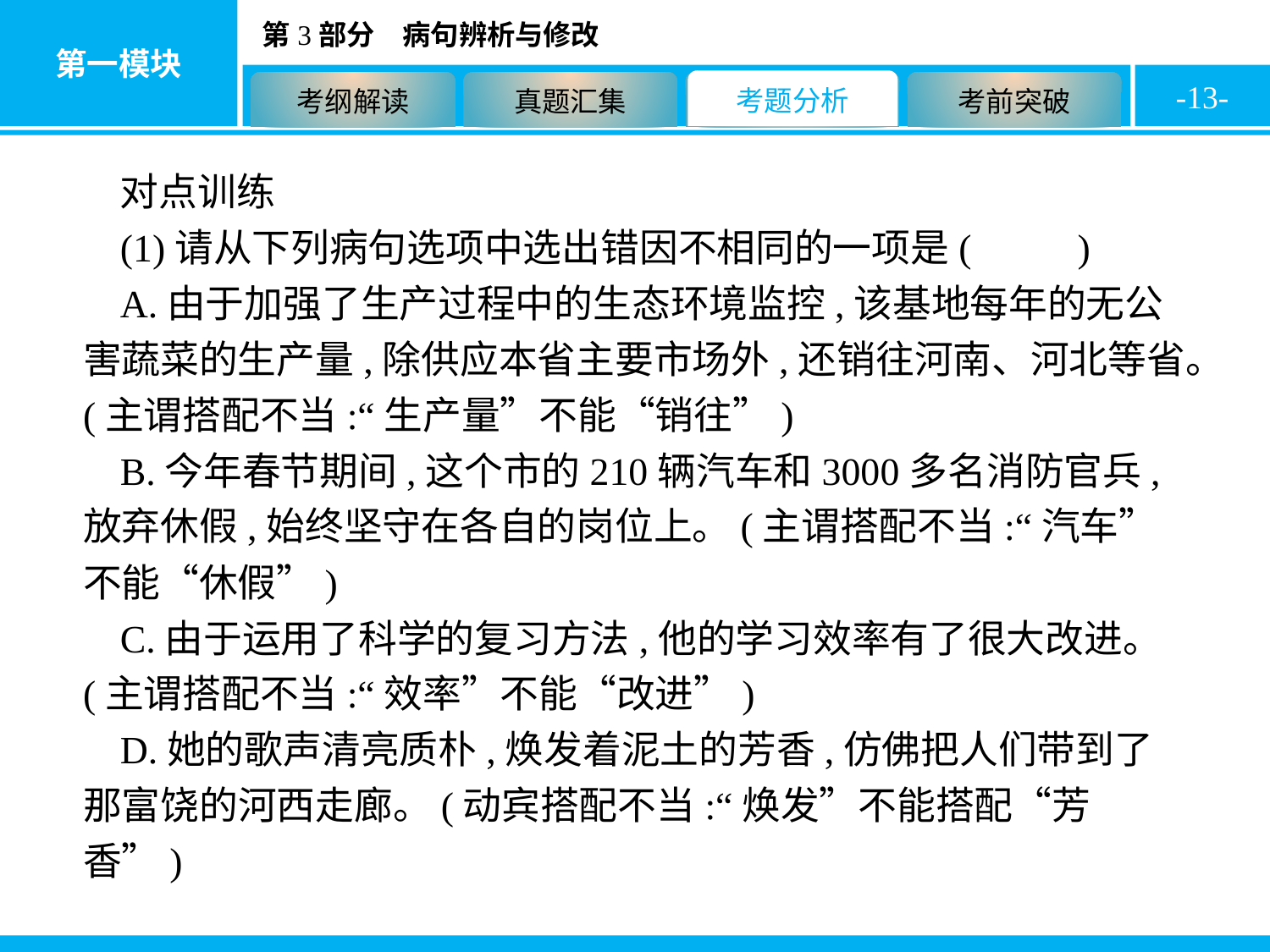

-13-
对点训练
(1)请从下列病句选项中选出错因不相同的一项是(    D    )
A.由于加强了生产过程中的生态环境监控,该基地每年的无公害蔬菜的生产量,除供应本省主要市场外,还销往河南、河北等省。(主谓搭配不当:“生产量”不能“销往”)
B.今年春节期间,这个市的210辆汽车和3000多名消防官兵,放弃休假,始终坚守在各自的岗位上。(主谓搭配不当:“汽车”不能“休假”)
C.由于运用了科学的复习方法,他的学习效率有了很大改进。(主谓搭配不当:“效率”不能“改进”)
D.她的歌声清亮质朴,焕发着泥土的芳香,仿佛把人们带到了那富饶的河西走廊。(动宾搭配不当:“焕发”不能搭配“芳香”)